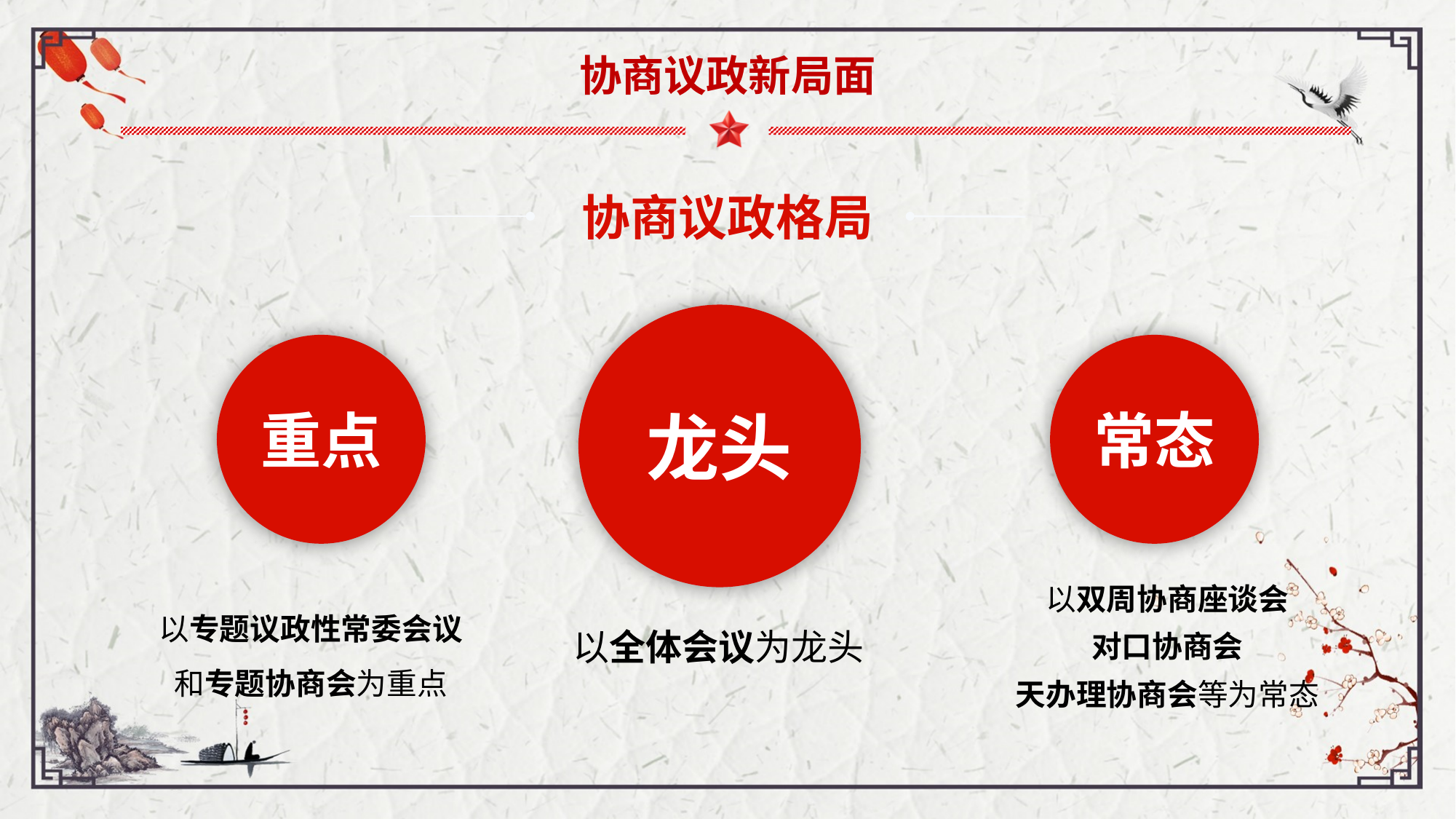

协商议政新局面
协商议政格局
龙头
常态
重点
以双周协商座谈会
对口协商会
天办理协商会等为常态
以专题议政性常委会议
和专题协商会为重点
以全体会议为龙头